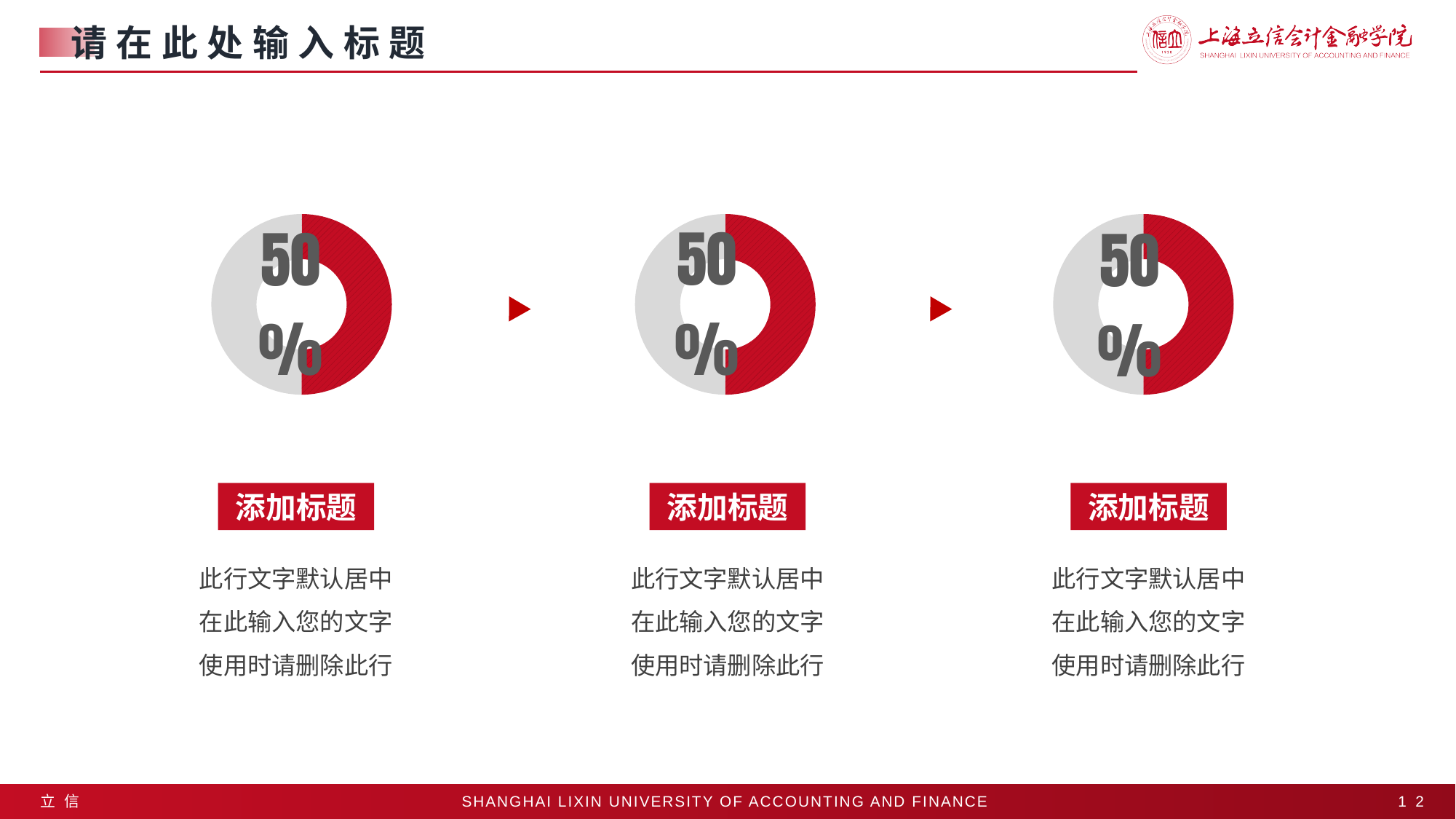

请在此处输入标题

### Chart

| Category | 数值 |
|---|---|
| 项目1 | 5.0 |
| 项目2 | 5.0 |

### Chart

| Category | 数值 |
|---|---|
| 项目1 | 5.0 |
| 项目2 | 5.0 |

### Chart

| Category | 数值 |
|---|---|
| 项目1 | 50.0 |
| 项目2 | 50.0 |

添加标题
添加标题
添加标题
此行文字默认居中
在此输入您的文字
使用时请删除此行
此行文字默认居中
在此输入您的文字
使用时请删除此行
此行文字默认居中
在此输入您的文字
使用时请删除此行
12